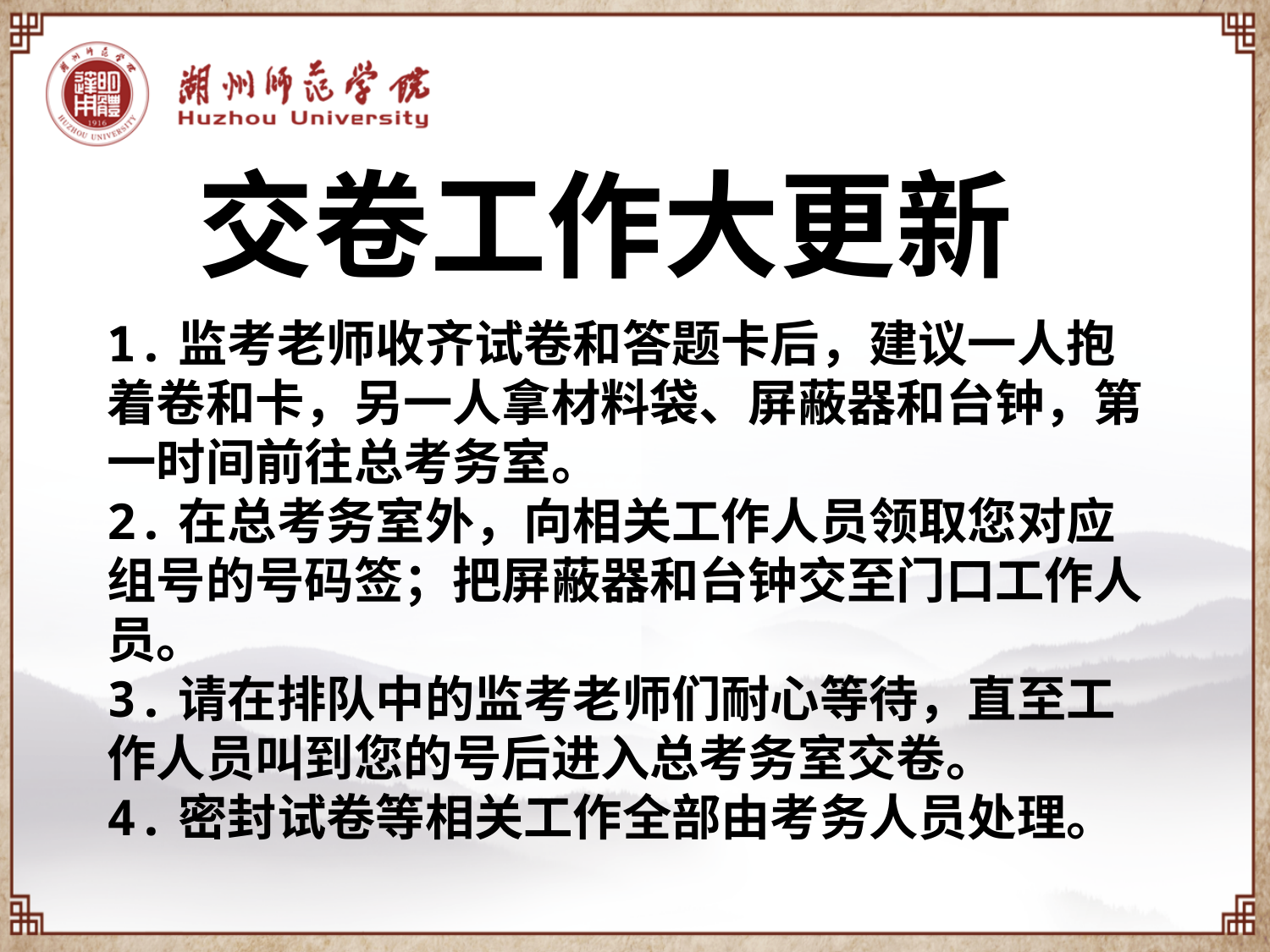

交卷工作大更新
1.监考老师收齐试卷和答题卡后，建议一人抱着卷和卡，另一人拿材料袋、屏蔽器和台钟，第一时间前往总考务室。
2.在总考务室外，向相关工作人员领取您对应组号的号码签；把屏蔽器和台钟交至门口工作人员。
3.请在排队中的监考老师们耐心等待，直至工作人员叫到您的号后进入总考务室交卷。
4.密封试卷等相关工作全部由考务人员处理。